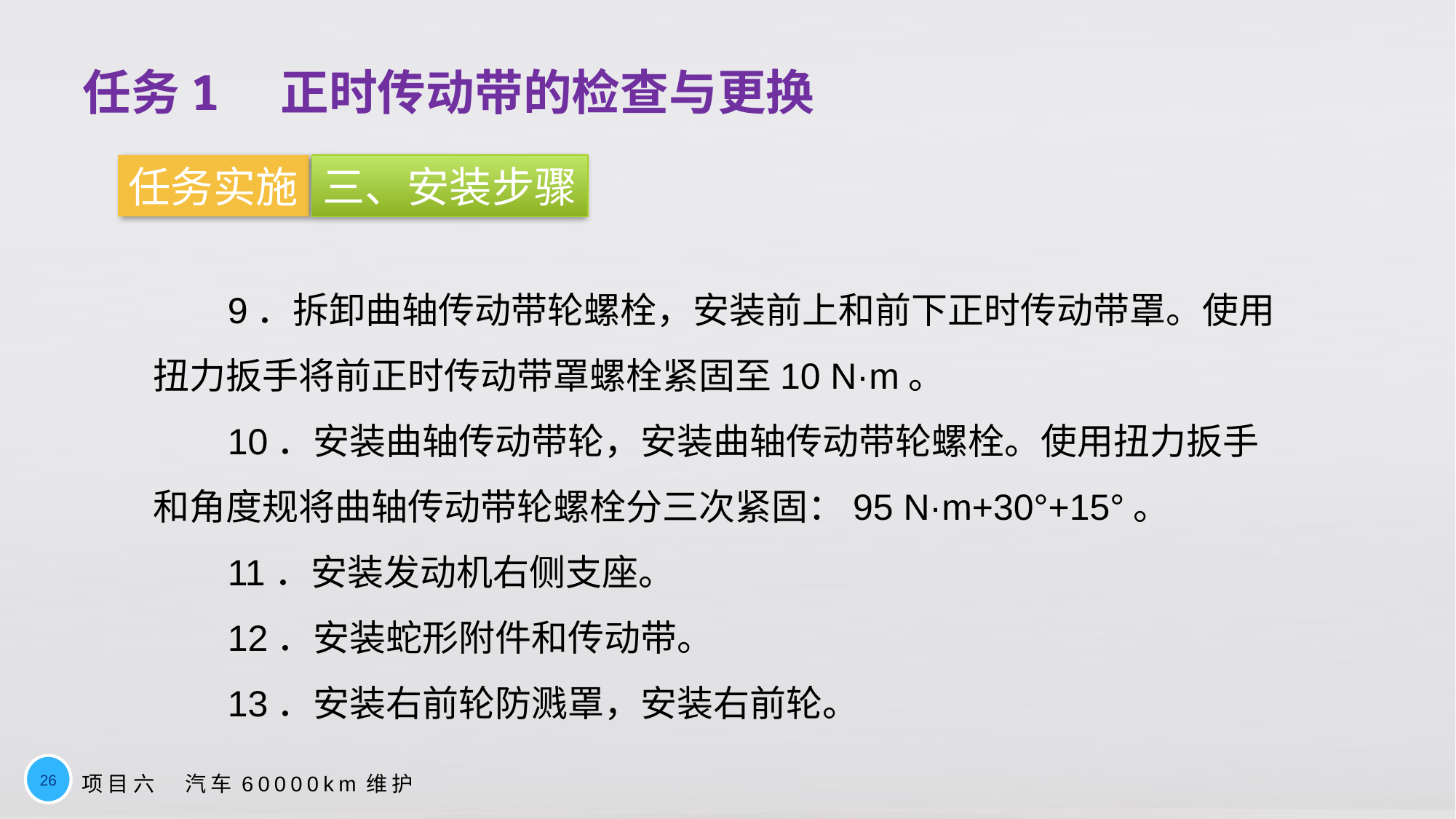

任务1　正时传动带的检查与更换
任务实施
三、安装步骤
9．拆卸曲轴传动带轮螺栓，安装前上和前下正时传动带罩。使用扭力扳手将前正时传动带罩螺栓紧固至10 N·m。
10．安装曲轴传动带轮，安装曲轴传动带轮螺栓。使用扭力扳手和角度规将曲轴传动带轮螺栓分三次紧固：95 N·m+30°+15°。
11．安装发动机右侧支座。
12．安装蛇形附件和传动带。
13．安装右前轮防溅罩，安装右前轮。
26